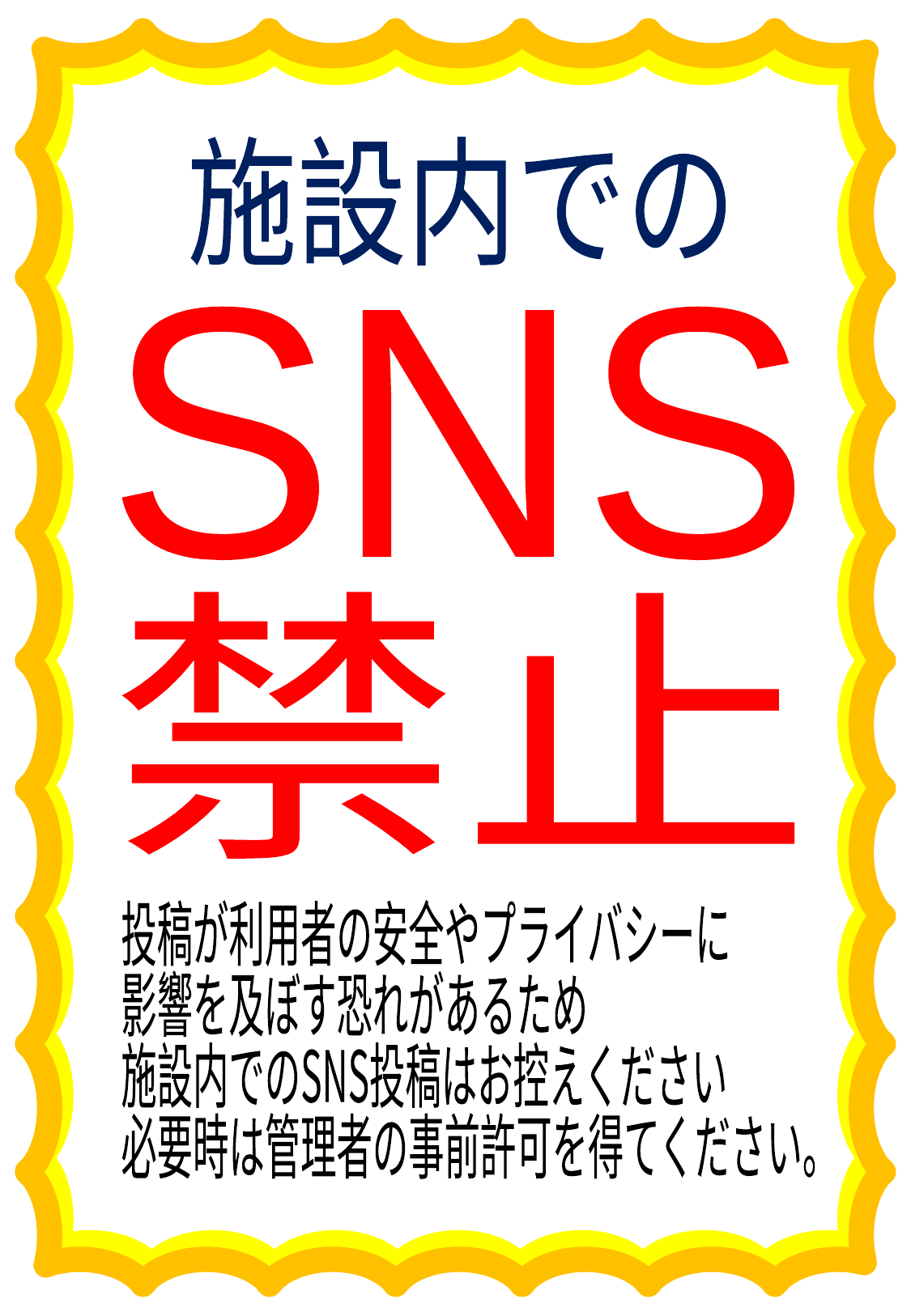

施設内での
SNS
禁止
投稿が利用者の安全やプライバシーに
影響を及ぼす恐れがあるため
施設内でのSNS投稿はお控えください
必要時は管理者の事前許可を得てください。